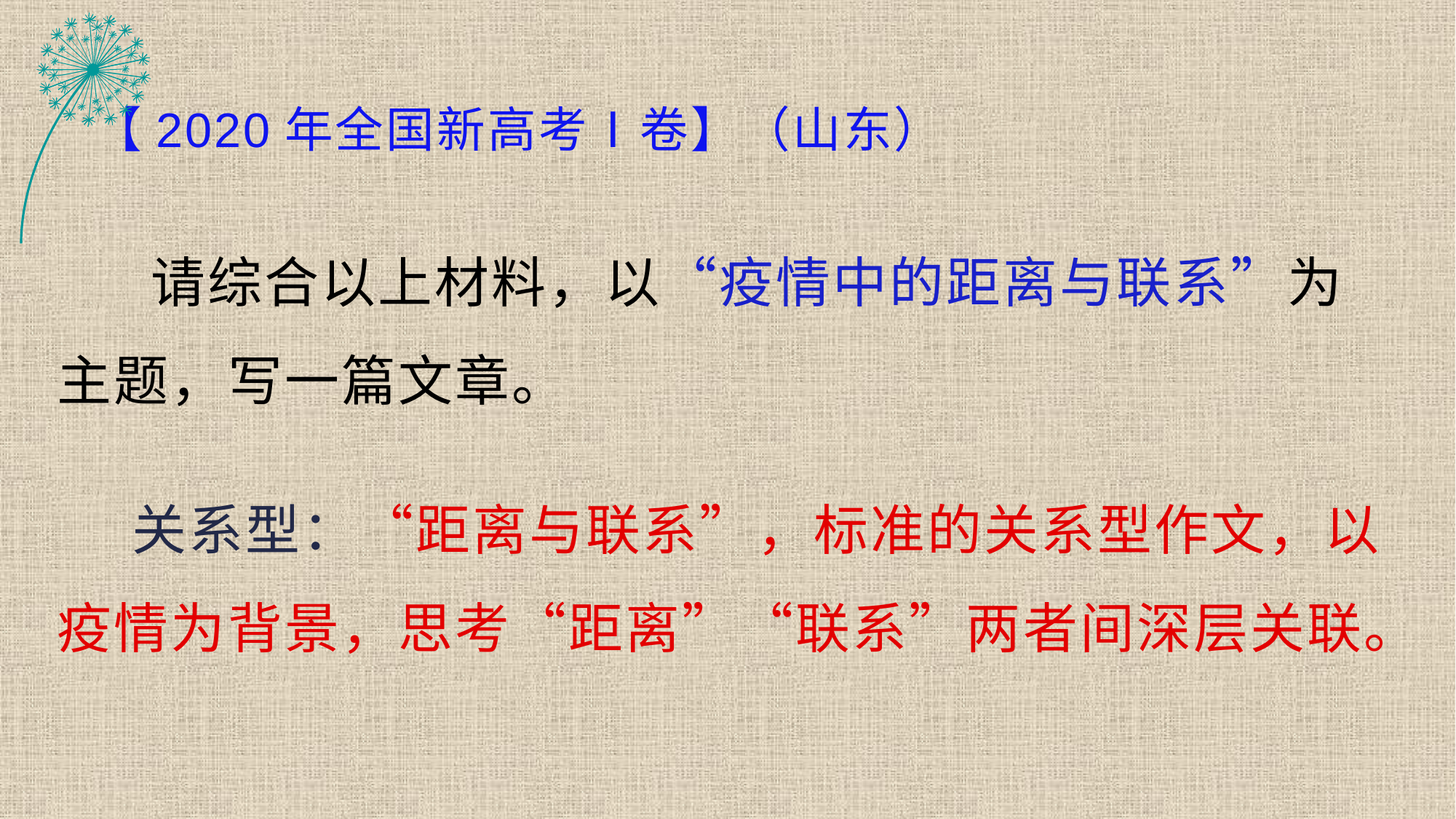

【2020年全国新高考Ⅰ卷】（山东）

    请综合以上材料，以“疫情中的距离与联系”为主题，写一篇文章。

  关系型：“距离与联系”，标准的关系型作文，以疫情为背景，思考“距离”“联系”两者间深层关联。